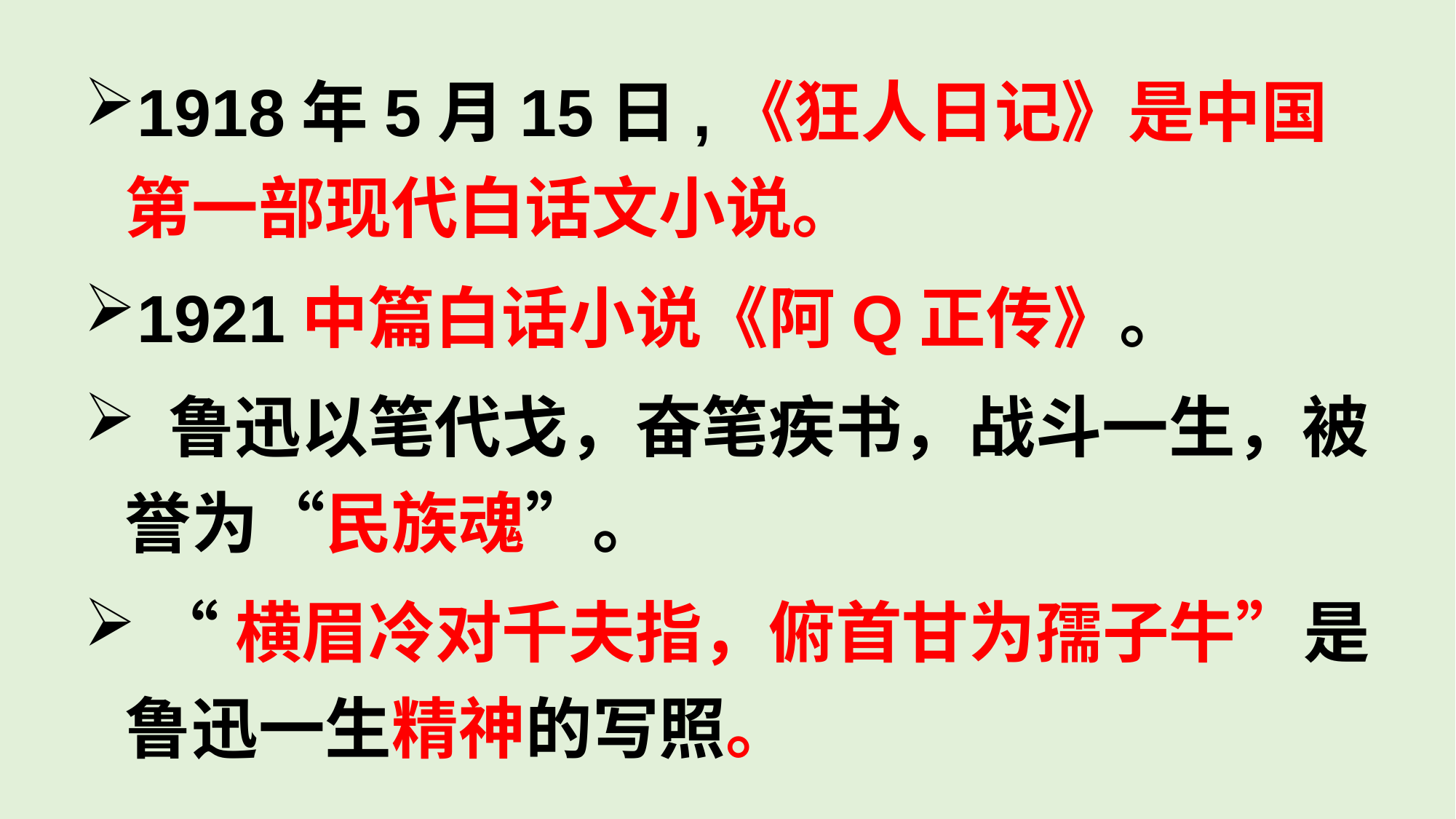

#
1918年5月15日,《狂人日记》是中国第一部现代白话文小说。
1921中篇白话小说《阿Q正传》。
 鲁迅以笔代戈，奋笔疾书，战斗一生，被誉为“民族魂”。
 “横眉冷对千夫指，俯首甘为孺子牛”是鲁迅一生精神的写照。